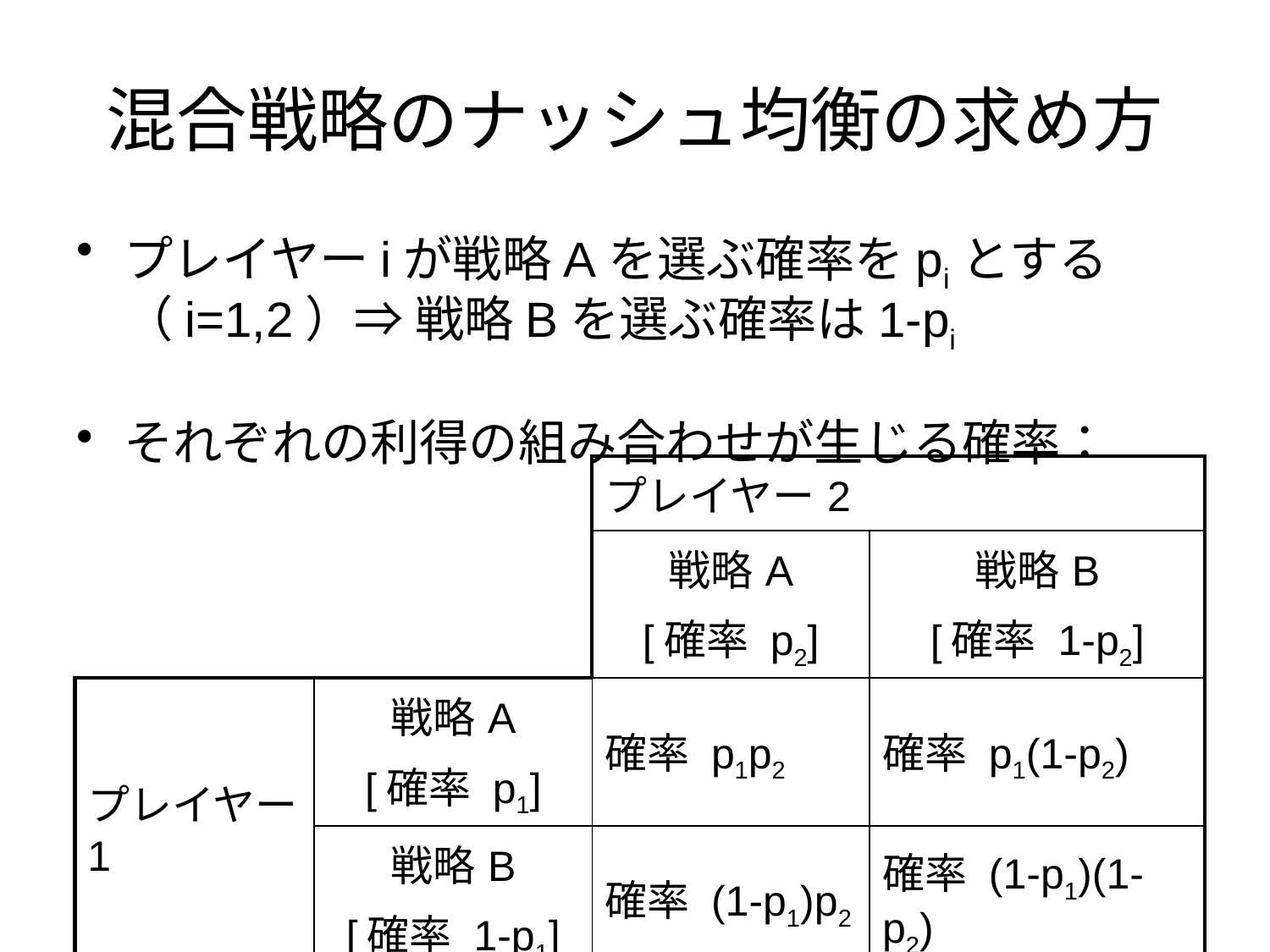

# 混合戦略のナッシュ均衡の求め方
プレイヤーiが戦略Aを選ぶ確率をpiとする（i=1,2）⇒ 戦略Bを選ぶ確率は1-pi

それぞれの利得の組み合わせが生じる確率：
|  |  | プレイヤー2 |  |
| --- | --- | --- | --- |
|  |  | 戦略A [確率 p2] | 戦略B [確率 1-p2] |
| プレイヤー1 | 戦略A [確率 p1] | 確率 p1p2 | 確率 p1(1-p2) |
|  | 戦略B [確率 1-p1] | 確率 (1-p1)p2 | 確率 (1-p1)(1-p2) |